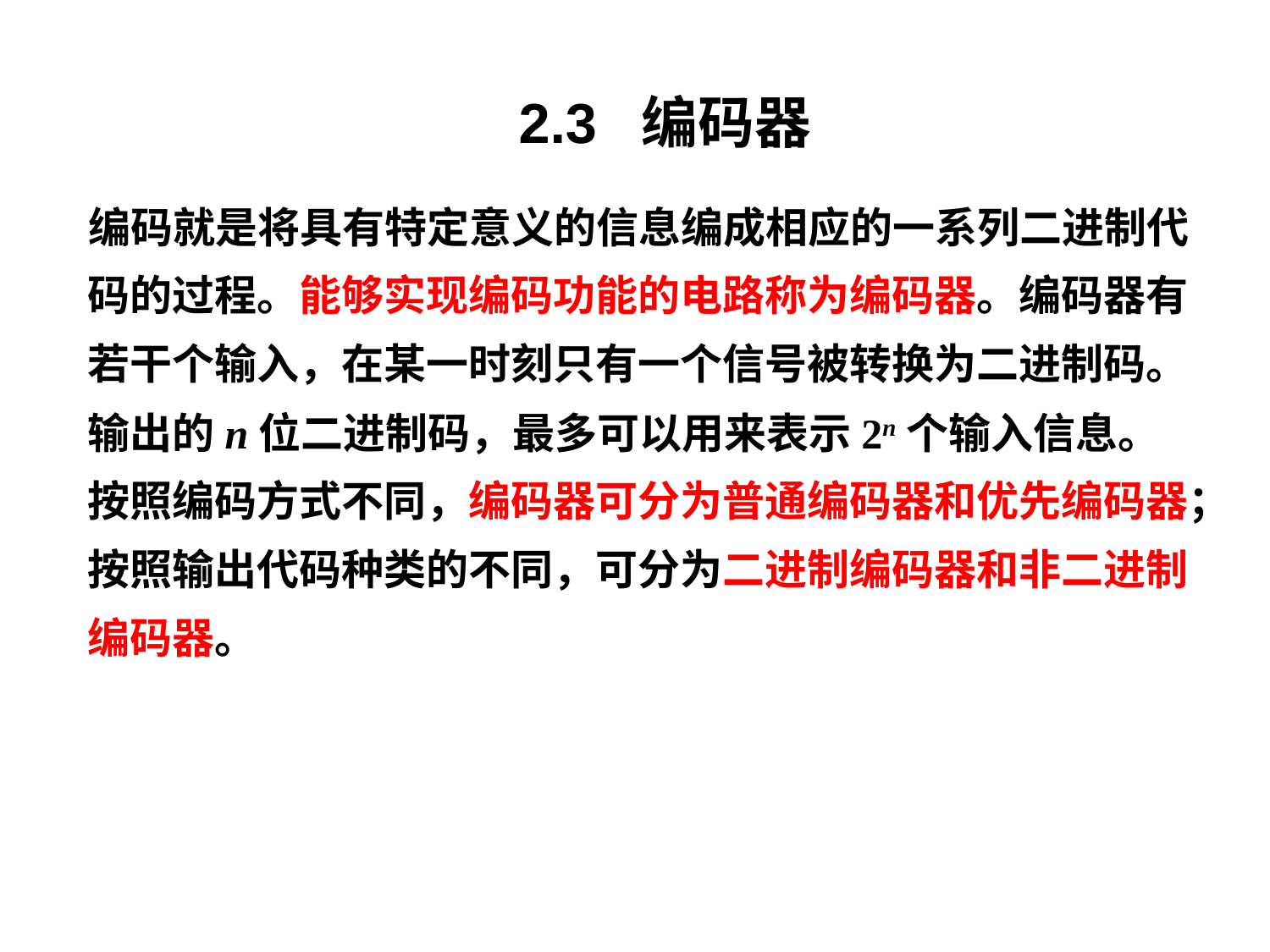

2.3  编码器
    编码就是将具有特定意义的信息编成相应的一系列二进制代码的过程。能够实现编码功能的电路称为编码器。编码器有若干个输入，在某一时刻只有一个信号被转换为二进制码。输出的n位二进制码，最多可以用来表示2n个输入信息。按照编码方式不同，编码器可分为普通编码器和优先编码器；按照输出代码种类的不同，可分为二进制编码器和非二进制编码器。